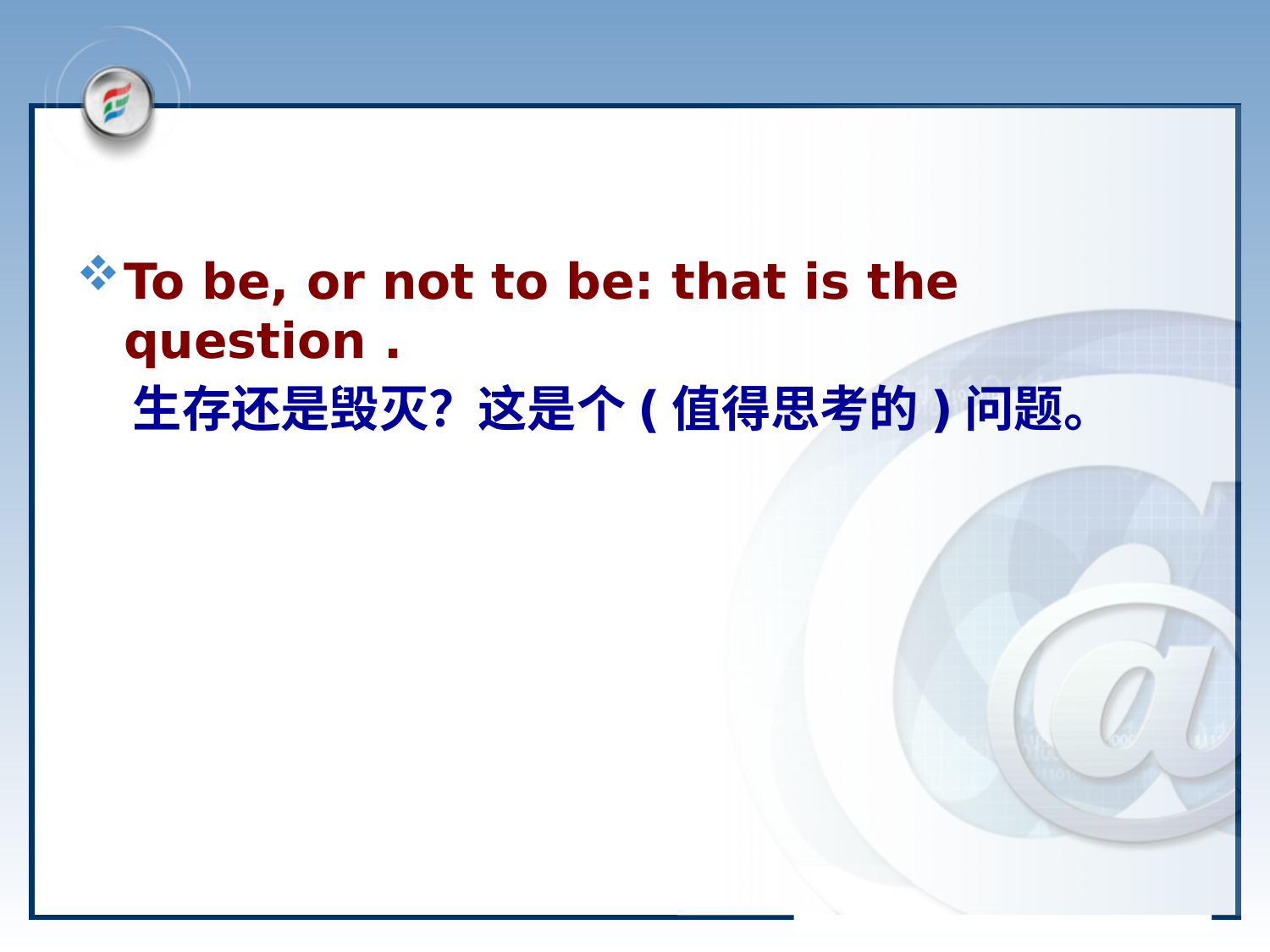

To be, or not to be: that is the question .
    生存还是毁灭？这是个(值得思考的)问题。